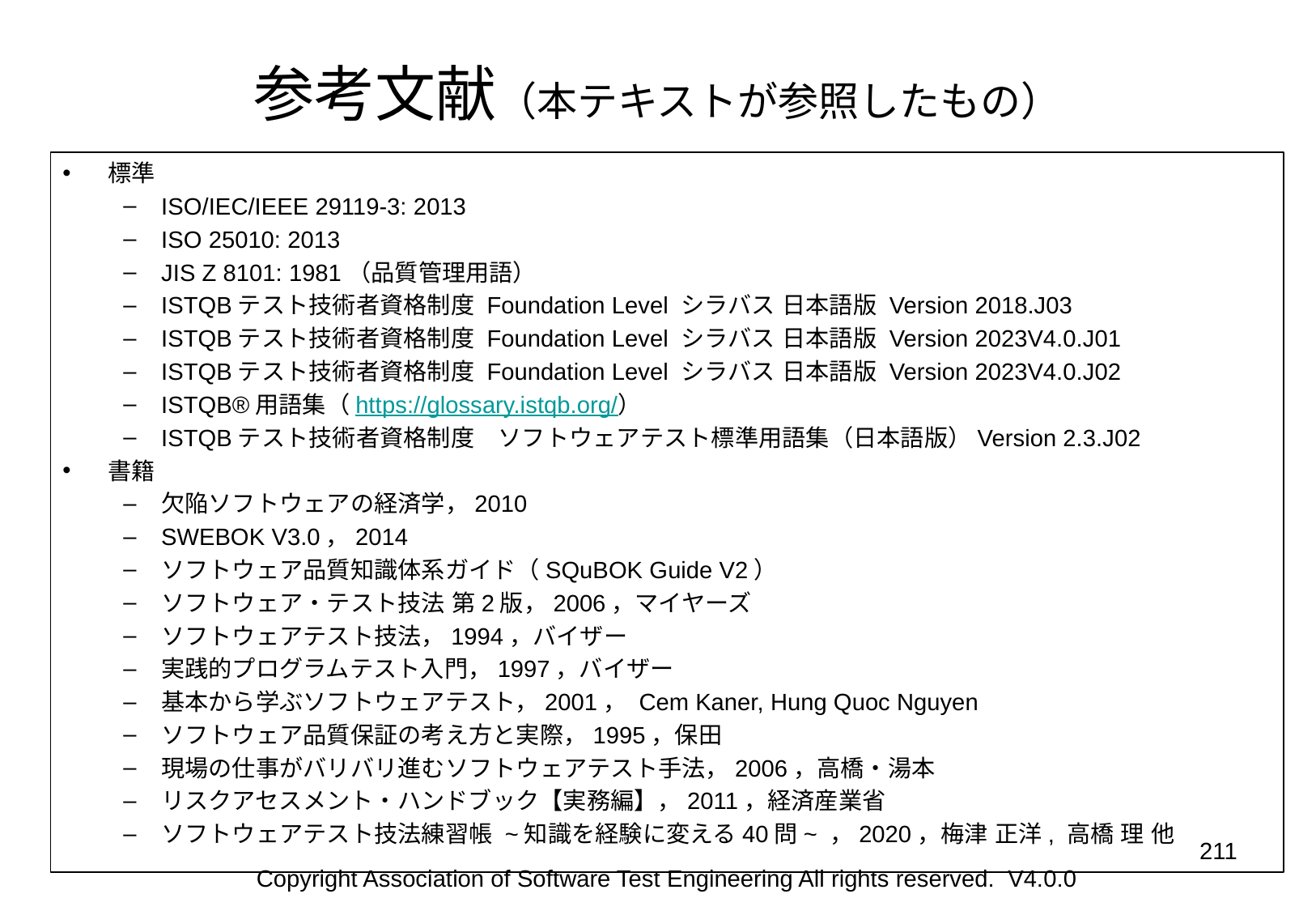

# 参考文献（本テキストが参照したもの）
標準
ISO/IEC/IEEE 29119-3: 2013
ISO 25010: 2013
JIS Z 8101: 1981（品質管理用語）
ISTQBテスト技術者資格制度 Foundation Level シラバス 日本語版 Version 2018.J03
ISTQBテスト技術者資格制度 Foundation Level シラバス 日本語版 Version 2023V4.0.J01
ISTQBテスト技術者資格制度 Foundation Level シラバス 日本語版 Version 2023V4.0.J02
ISTQB®用語集（https://glossary.istqb.org/）
ISTQBテスト技術者資格制度　ソフトウェアテスト標準用語集（日本語版）Version 2.3.J02
書籍
欠陥ソフトウェアの経済学，2010
SWEBOK V3.0，2014
ソフトウェア品質知識体系ガイド（SQuBOK Guide V2）
ソフトウェア・テスト技法 第2版，2006，マイヤーズ
ソフトウェアテスト技法，1994，バイザー
実践的プログラムテスト入門，1997，バイザー
基本から学ぶソフトウェアテスト，2001， Cem Kaner, Hung Quoc Nguyen
ソフトウェア品質保証の考え方と実際，1995，保田
現場の仕事がバリバリ進むソフトウェアテスト手法，2006，高橋・湯本
リスクアセスメント・ハンドブック【実務編】，2011，経済産業省
ソフトウェアテスト技法練習帳 ~知識を経験に変える40問~ ，2020，梅津 正洋, 高橋 理 他
211
Copyright Association of Software Test Engineering All rights reserved.  V4.0.0